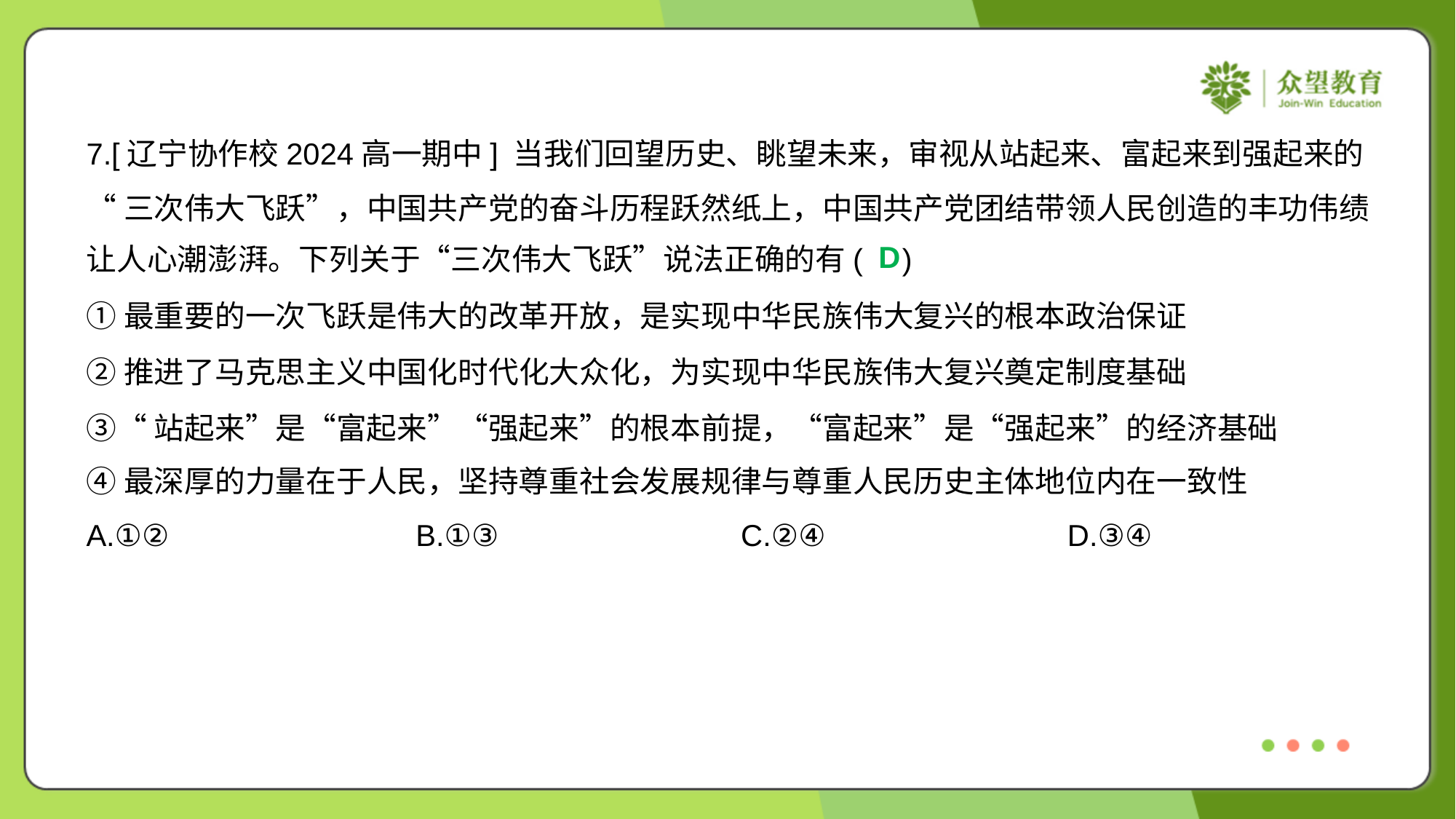

7.[辽宁协作校2024高一期中] 当我们回望历史、眺望未来，审视从站起来、富起来到强起来的
“三次伟大飞跃”，中国共产党的奋斗历程跃然纸上，中国共产党团结带领人民创造的丰功伟绩
让人心潮澎湃。下列关于“三次伟大飞跃”说法正确的有(     )
D
①最重要的一次飞跃是伟大的改革开放，是实现中华民族伟大复兴的根本政治保证
②推进了马克思主义中国化时代化大众化，为实现中华民族伟大复兴奠定制度基础
③“站起来”是“富起来”“强起来”的根本前提，“富起来”是“强起来”的经济基础
④最深厚的力量在于人民，坚持尊重社会发展规律与尊重人民历史主体地位内在一致性
A.①②	B.①③	C.②④	D.③④